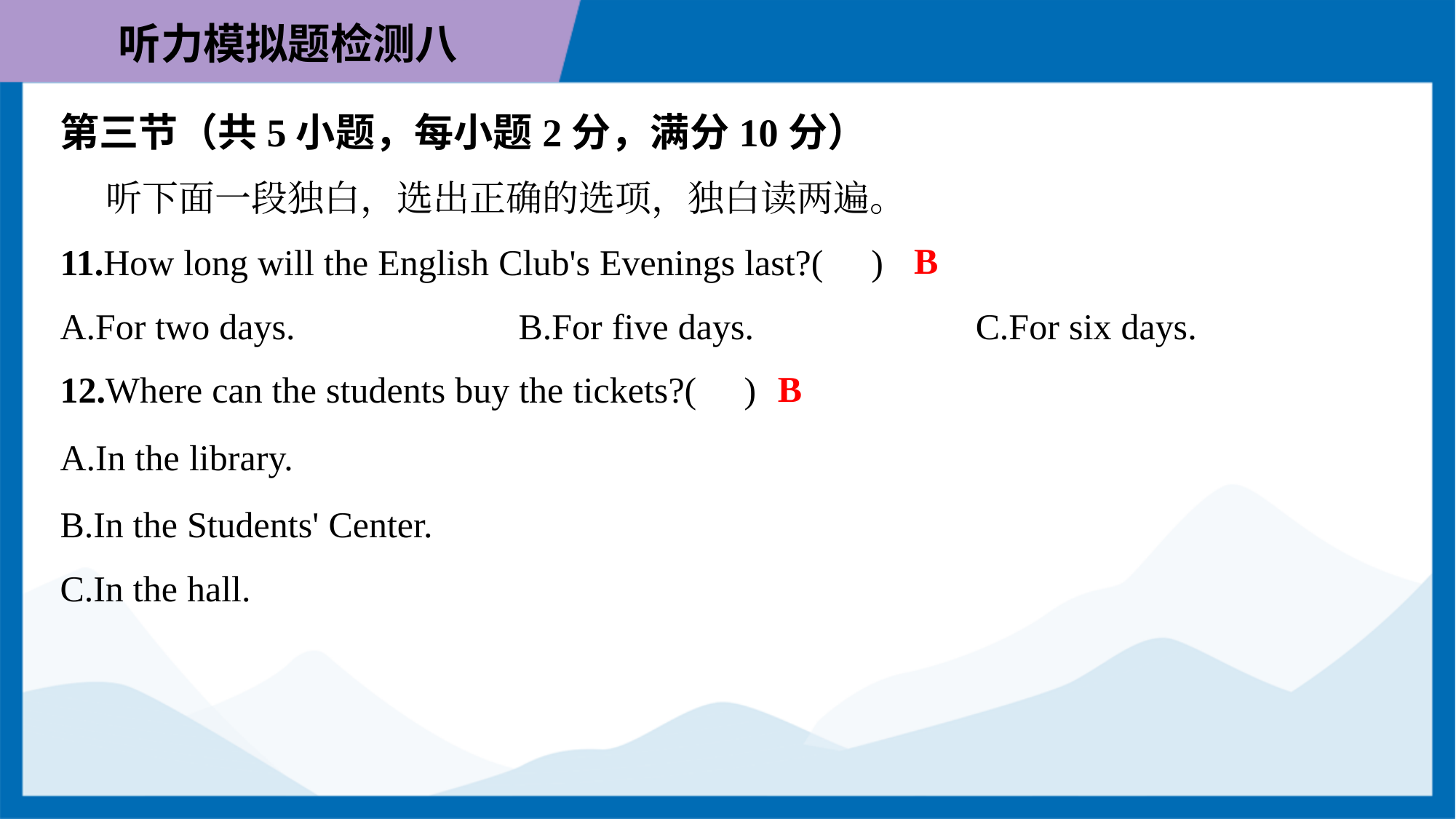

第三节（共5小题，每小题2分，满分10分）
    听下面一段独白，选出正确的选项，独白读两遍。
B
11.How long will the English Club's Evenings last?(     )
A.For two days.	B.For five days.	C.For six days.
B
12.Where can the students buy the tickets?(     )
A.In the library.
B.In the Students' Center.
C.In the hall.